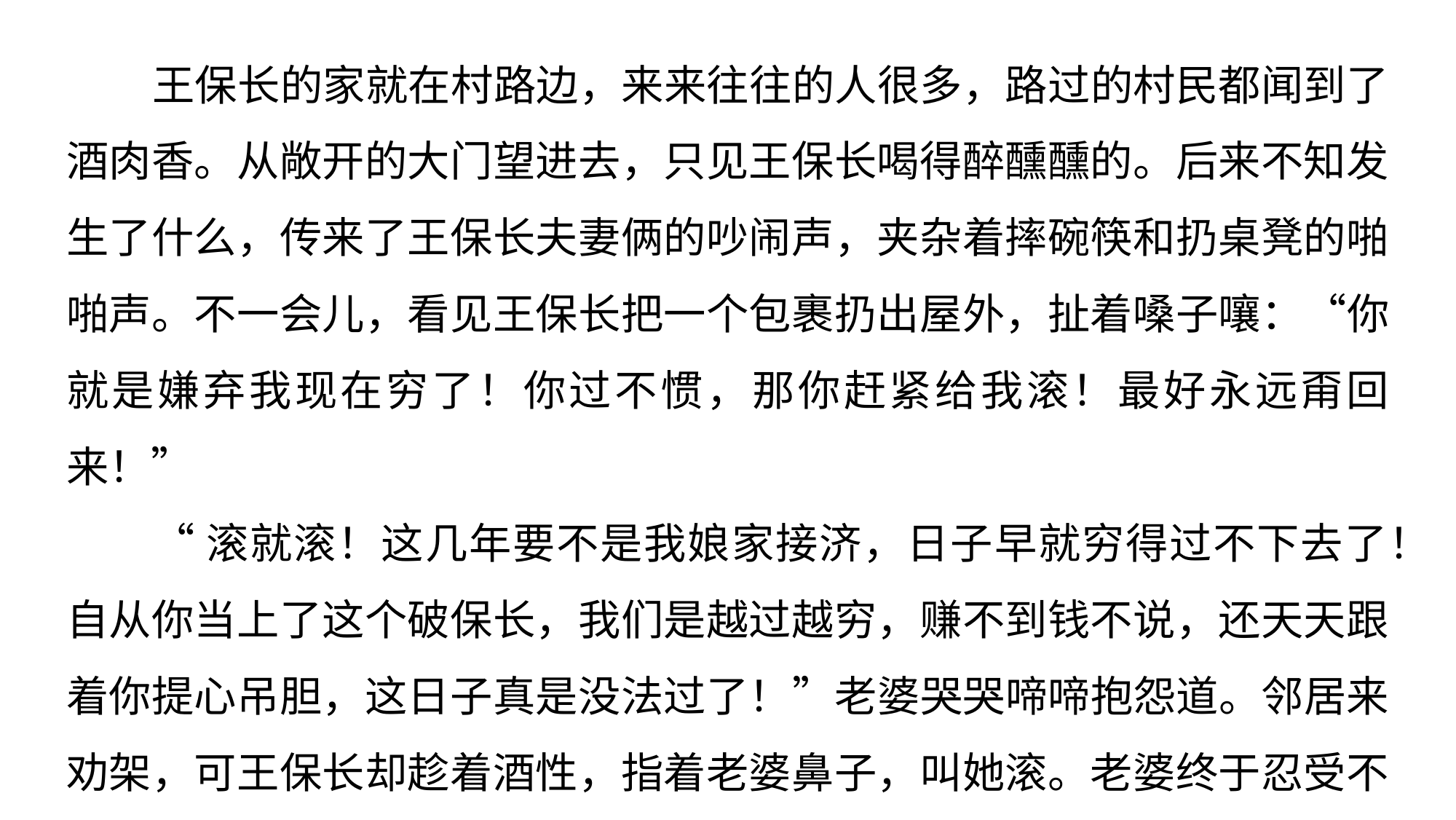

王保长的家就在村路边，来来往往的人很多，路过的村民都闻到了酒肉香。从敞开的大门望进去，只见王保长喝得醉醺醺的。后来不知发生了什么，传来了王保长夫妻俩的吵闹声，夹杂着摔碗筷和扔桌凳的啪啪声。不一会儿，看见王保长把一个包裹扔出屋外，扯着嗓子嚷：“你就是嫌弃我现在穷了！你过不惯，那你赶紧给我滚！最好永远甭回来！”
“滚就滚！这几年要不是我娘家接济，日子早就穷得过不下去了！自从你当上了这个破保长，我们是越过越穷，赚不到钱不说，还天天跟着你提心吊胆，这日子真是没法过了！”老婆哭哭啼啼抱怨道。邻居来劝架，可王保长却趁着酒性，指着老婆鼻子，叫她滚。老婆终于忍受不了，哭着跑了。